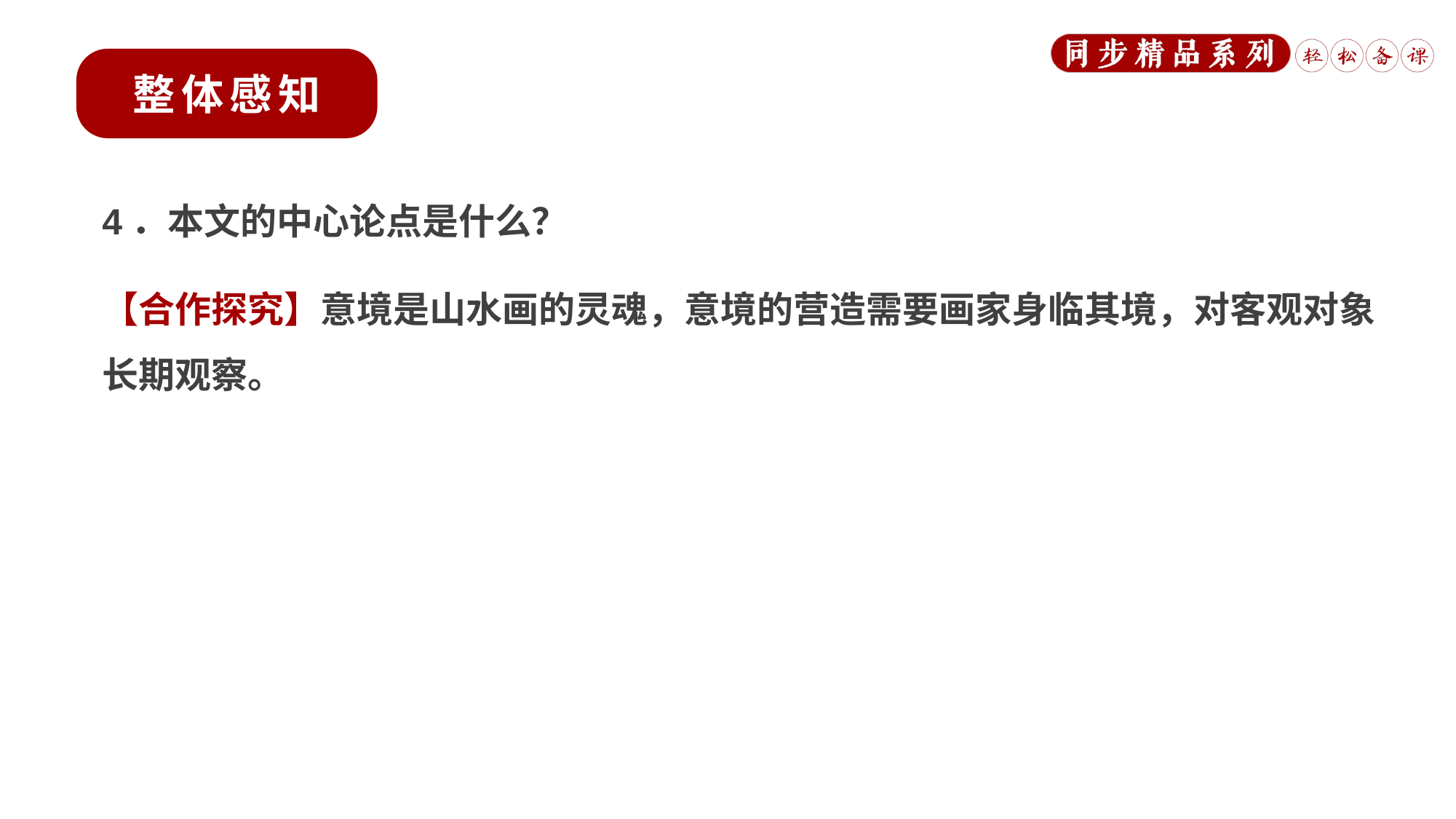

4．本文的中心论点是什么？
【合作探究】意境是山水画的灵魂，意境的营造需要画家身临其境，对客观对象长期观察。